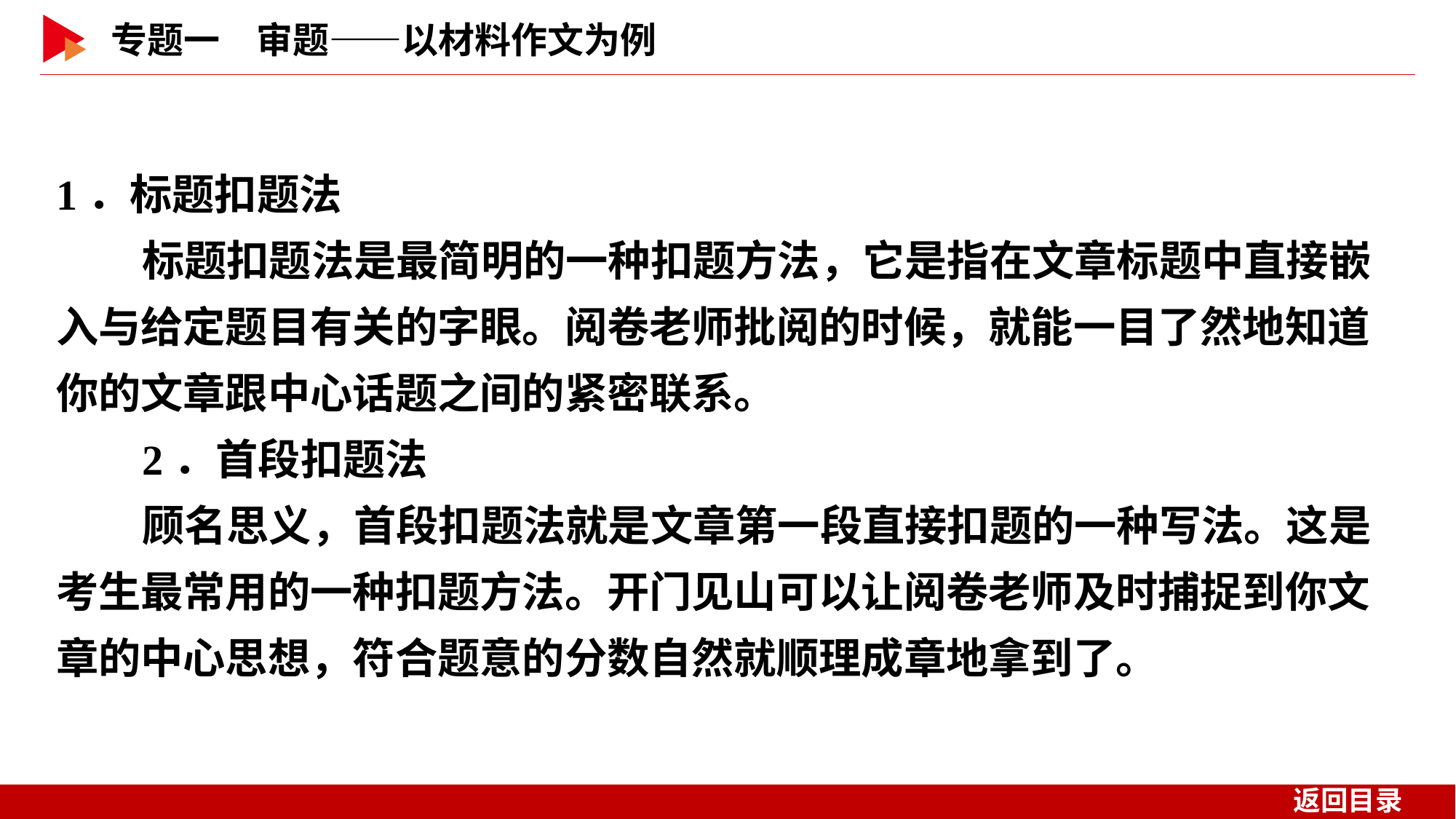

1．标题扣题法
标题扣题法是最简明的一种扣题方法，它是指在文章标题中直接嵌入与给定题目有关的字眼。阅卷老师批阅的时候，就能一目了然地知道你的文章跟中心话题之间的紧密联系。
2．首段扣题法
顾名思义，首段扣题法就是文章第一段直接扣题的一种写法。这是考生最常用的一种扣题方法。开门见山可以让阅卷老师及时捕捉到你文章的中心思想，符合题意的分数自然就顺理成章地拿到了。